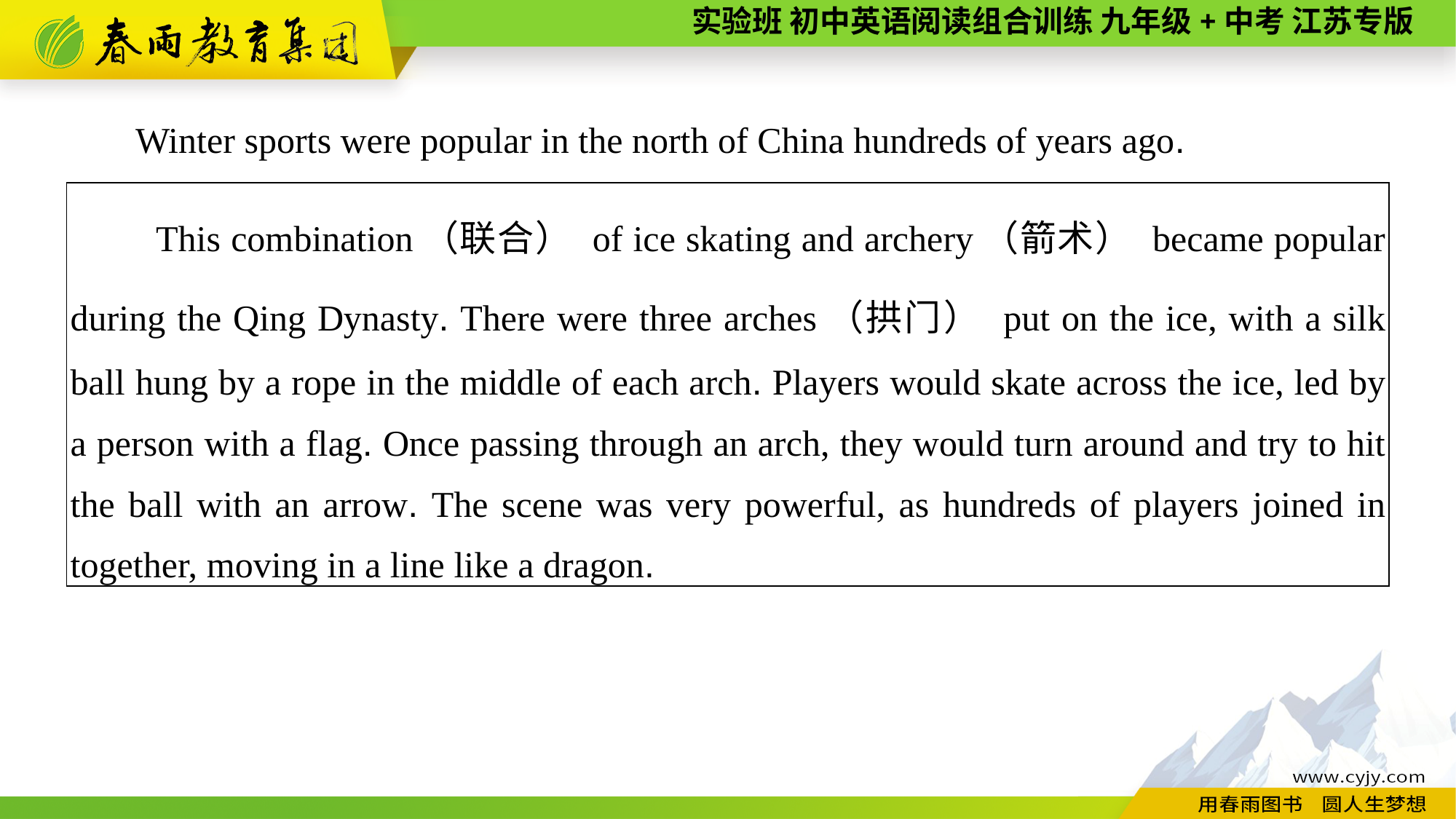

Winter sports were popular in the north of China hundreds of years ago.
| This combination（联合） of ice skating and archery（箭术） became popular during the Qing Dynasty. There were three arches（拱门） put on the ice, with a silk ball hung by a rope in the middle of each arch. Players would skate across the ice, led by a person with a flag. Once passing through an arch, they would turn around and try to hit the ball with an arrow. The scene was very powerful, as hundreds of players joined in together, moving in a line like a dragon. |
| --- |